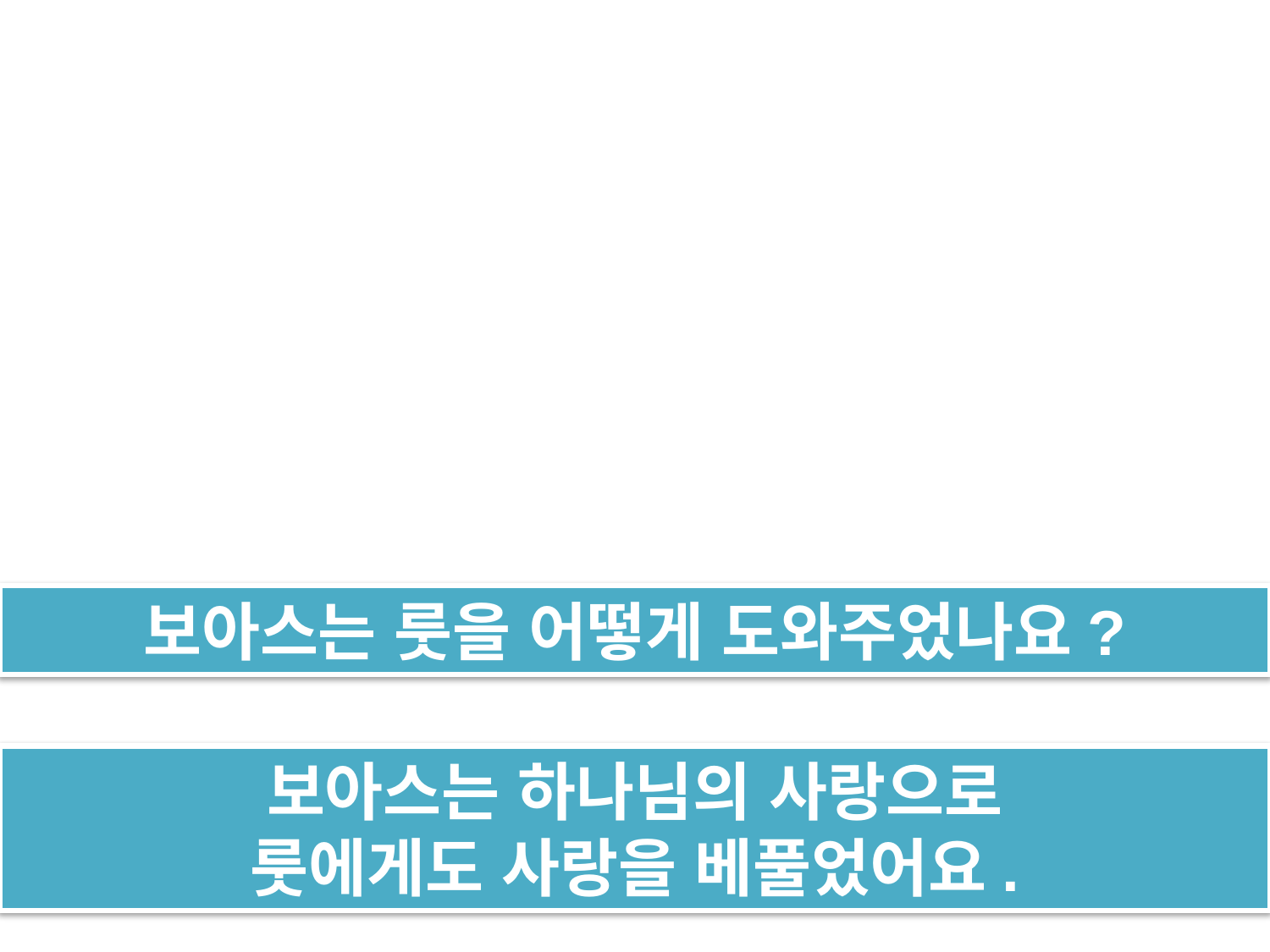

보아스는 룻을 어떻게 도와주었나요?
보아스는 하나님의 사랑으로
룻에게도 사랑을 베풀었어요.